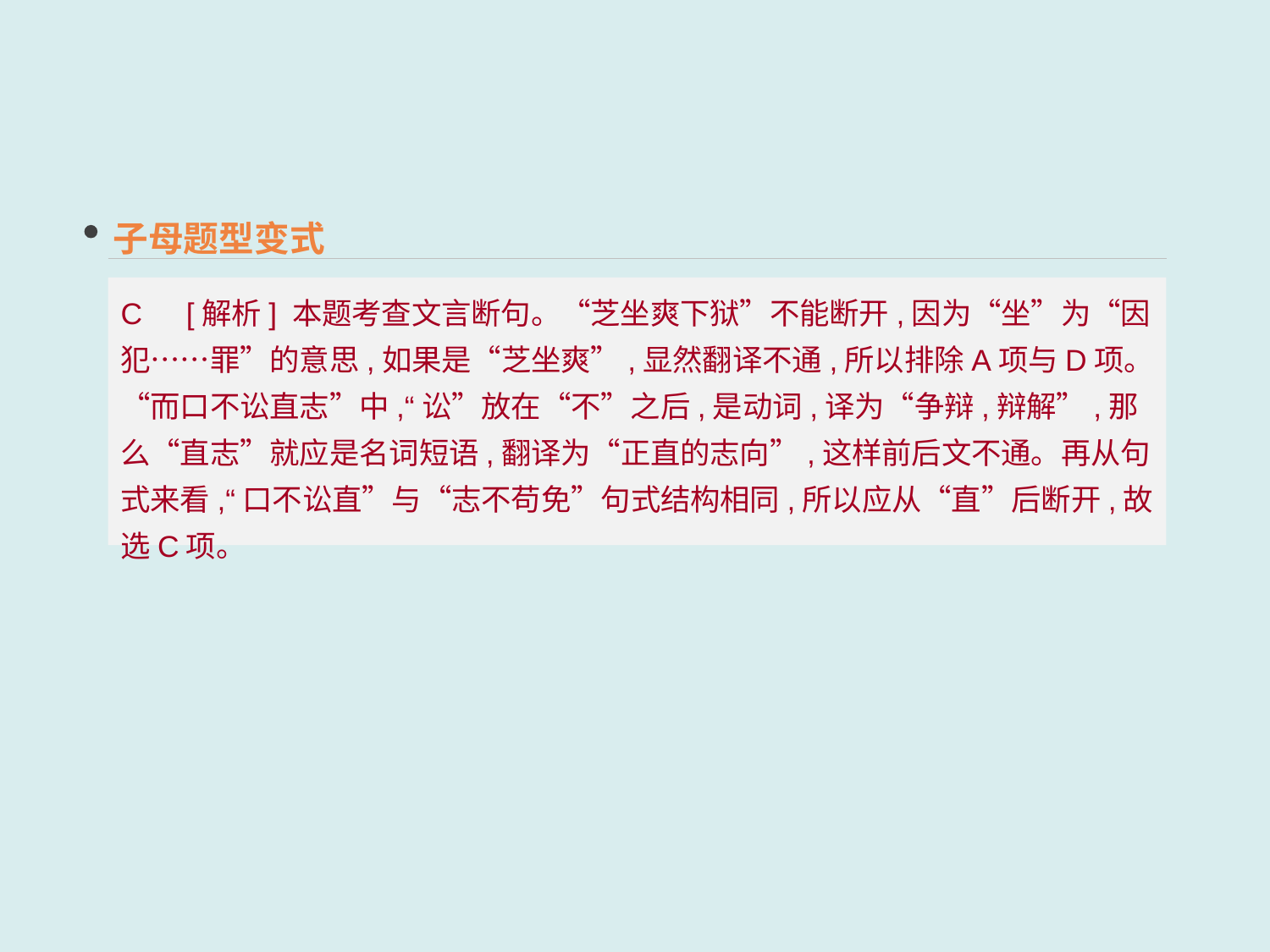

子母题型变式

C　[解析] 本题考查文言断句。“芝坐爽下狱”不能断开,因为“坐”为“因犯……罪”的意思,如果是“芝坐爽”,显然翻译不通,所以排除A项与D项。“而口不讼直志”中,“讼”放在“不”之后,是动词,译为“争辩,辩解”,那么“直志”就应是名词短语,翻译为“正直的志向”,这样前后文不通。再从句式来看,“口不讼直”与“志不苟免”句式结构相同,所以应从“直”后断开,故选C项。